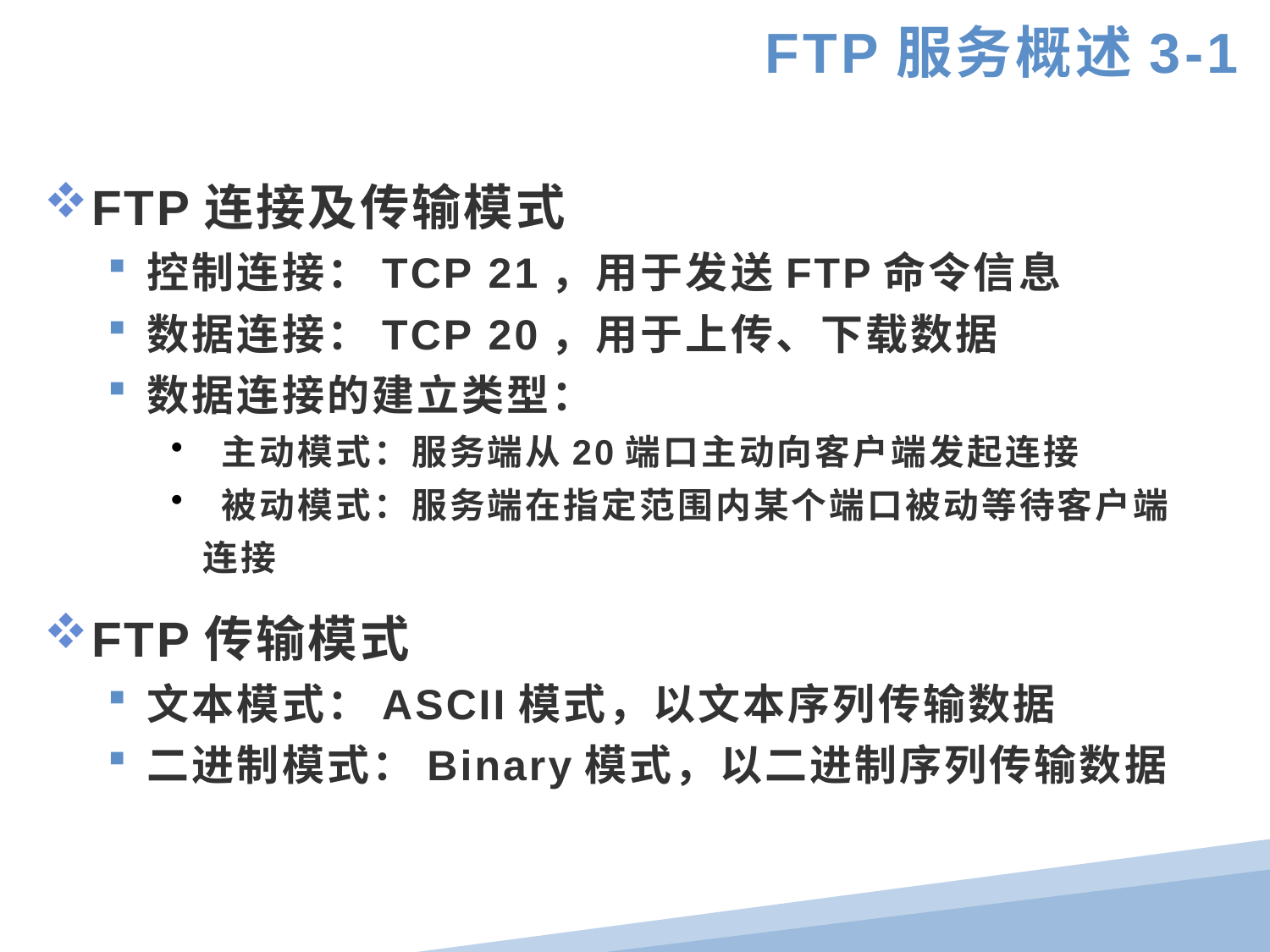

FTP服务概述3-1
FTP连接及传输模式
控制连接：TCP 21，用于发送FTP命令信息
数据连接：TCP 20，用于上传、下载数据
数据连接的建立类型：
 主动模式：服务端从20端口主动向客户端发起连接
 被动模式：服务端在指定范围内某个端口被动等待客户端连接
FTP传输模式
文本模式：ASCII模式，以文本序列传输数据
二进制模式：Binary模式，以二进制序列传输数据